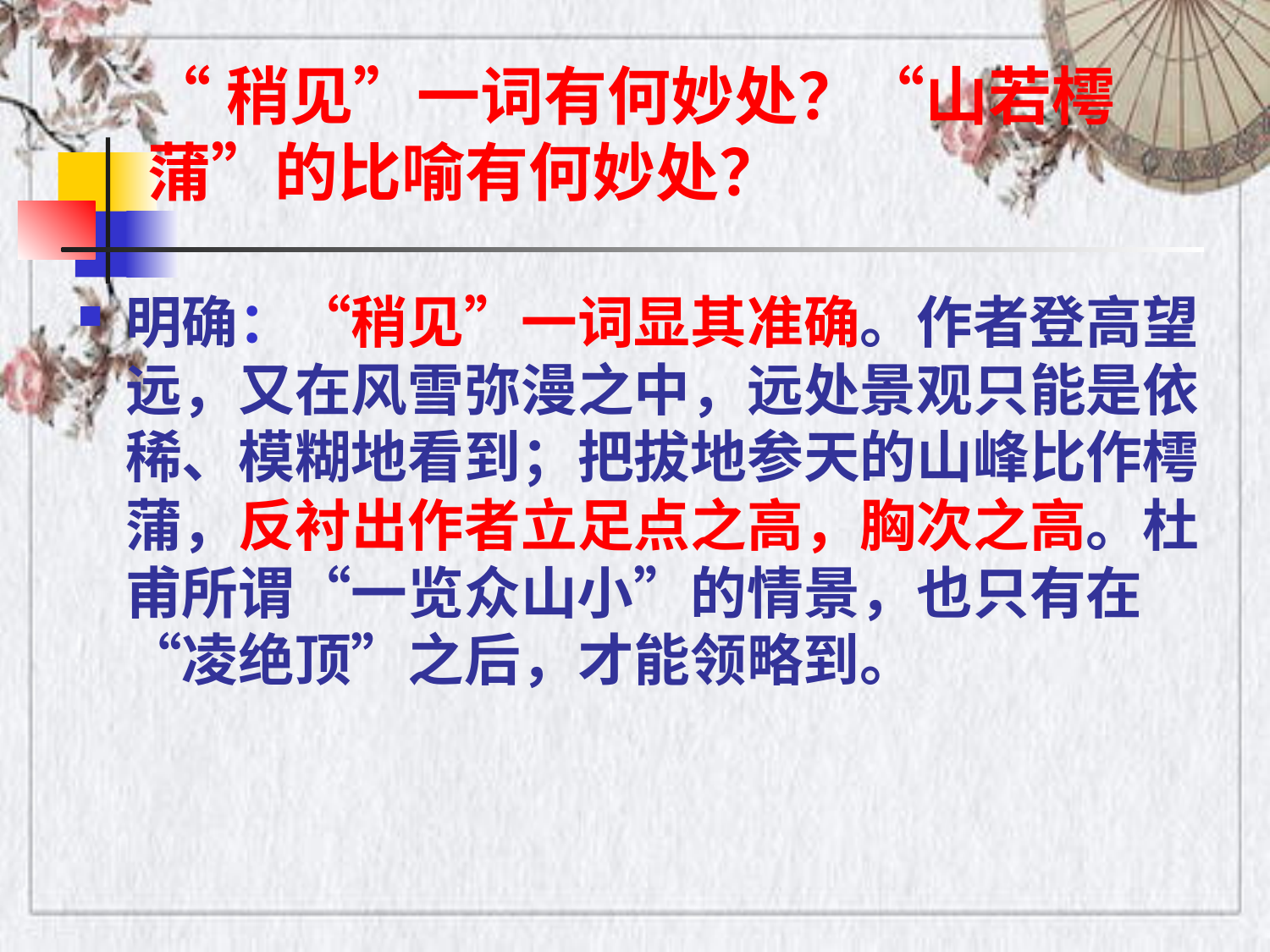

# “稍见”一词有何妙处？“山若樗蒲”的比喻有何妙处？
明确：“稍见”一词显其准确。作者登高望远，又在风雪弥漫之中，远处景观只能是依稀、模糊地看到；把拔地参天的山峰比作樗蒲，反衬出作者立足点之高，胸次之高。杜甫所谓“一览众山小”的情景，也只有在“凌绝顶”之后，才能领略到。